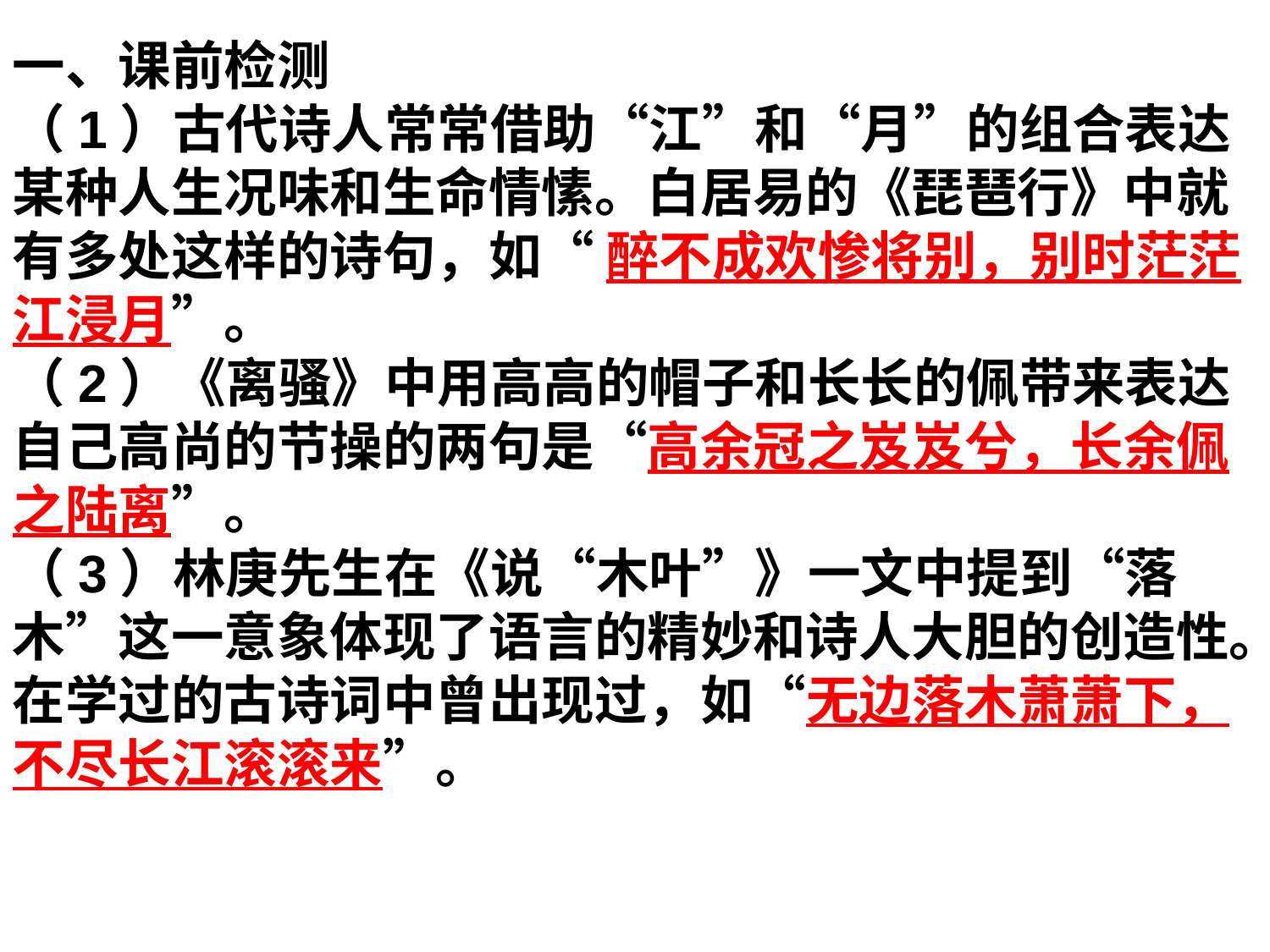

一、课前检测
（1）古代诗人常常借助“江”和“月”的组合表达某种人生况味和生命情愫。白居易的《琵琶行》中就有多处这样的诗句，如“ 醉不成欢惨将别，别时茫茫江浸月”。
（2）《离骚》中用高高的帽子和长长的佩带来表达自己高尚的节操的两句是“高余冠之岌岌兮，长余佩之陆离”。
（3）林庚先生在《说“木叶”》一文中提到“落木”这一意象体现了语言的精妙和诗人大胆的创造性。在学过的古诗词中曾出现过，如“无边落木萧萧下，不尽长江滚滚来”。